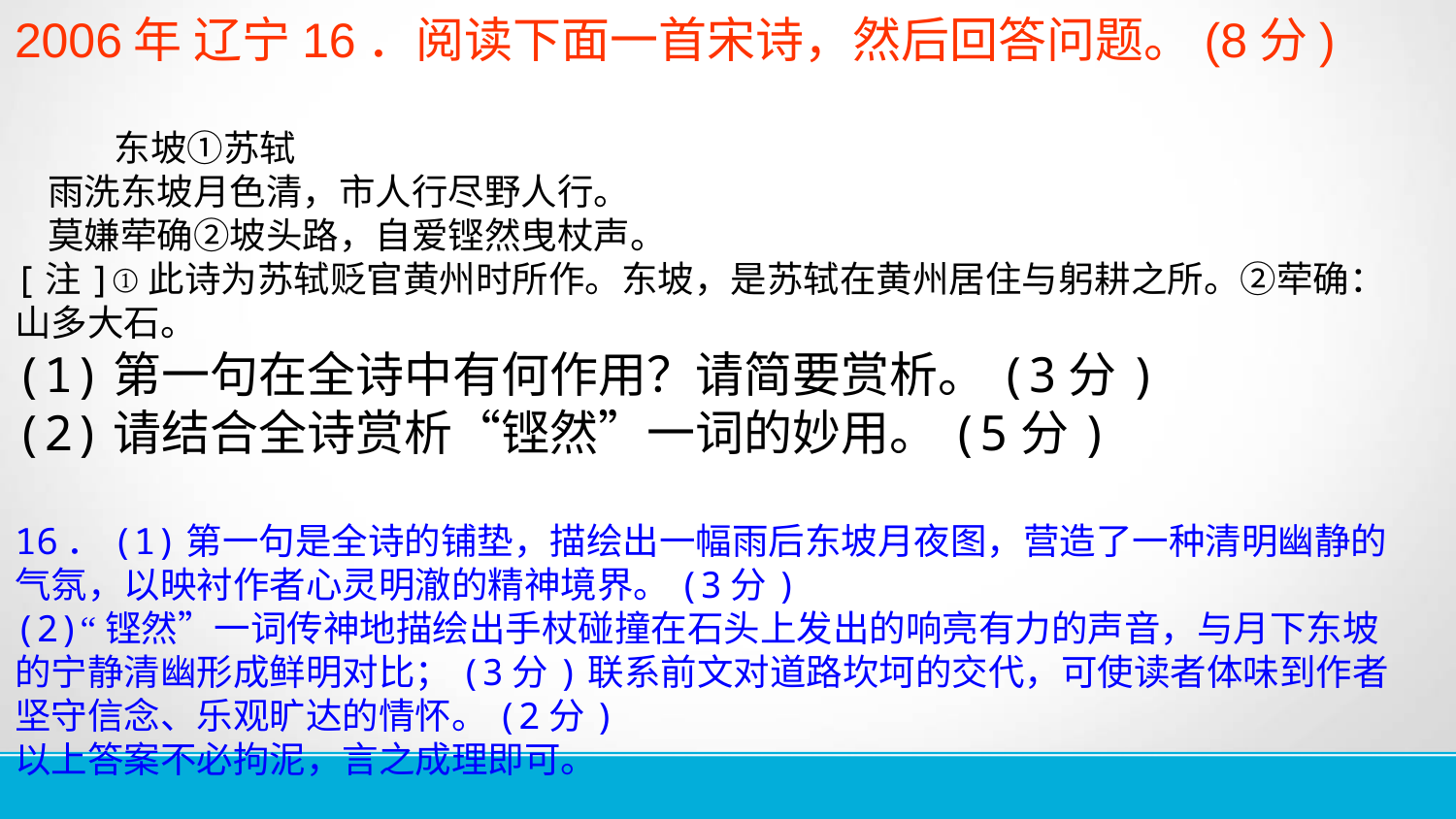

2006年 辽宁16．阅读下面一首宋诗，然后回答问题。(8分)

           东坡①苏轼
   雨洗东坡月色清，市人行尽野人行。
   莫嫌荦确②坡头路，自爱铿然曳杖声。
[注]①此诗为苏轼贬官黄州时所作。东坡，是苏轼在黄州居住与躬耕之所。②荦确：山多大石。
(1)第一句在全诗中有何作用？请简要赏析。(3分)
(2)请结合全诗赏析“铿然”一词的妙用。(5分)

16．(1)第一句是全诗的铺垫，描绘出一幅雨后东坡月夜图，营造了一种清明幽静的气氛，以映衬作者心灵明澈的精神境界。(3分)
(2)“铿然”一词传神地描绘出手杖碰撞在石头上发出的响亮有力的声音，与月下东坡的宁静清幽形成鲜明对比；(3分)联系前文对道路坎坷的交代，可使读者体味到作者坚守信念、乐观旷达的情怀。(2分)
以上答案不必拘泥，言之成理即可。